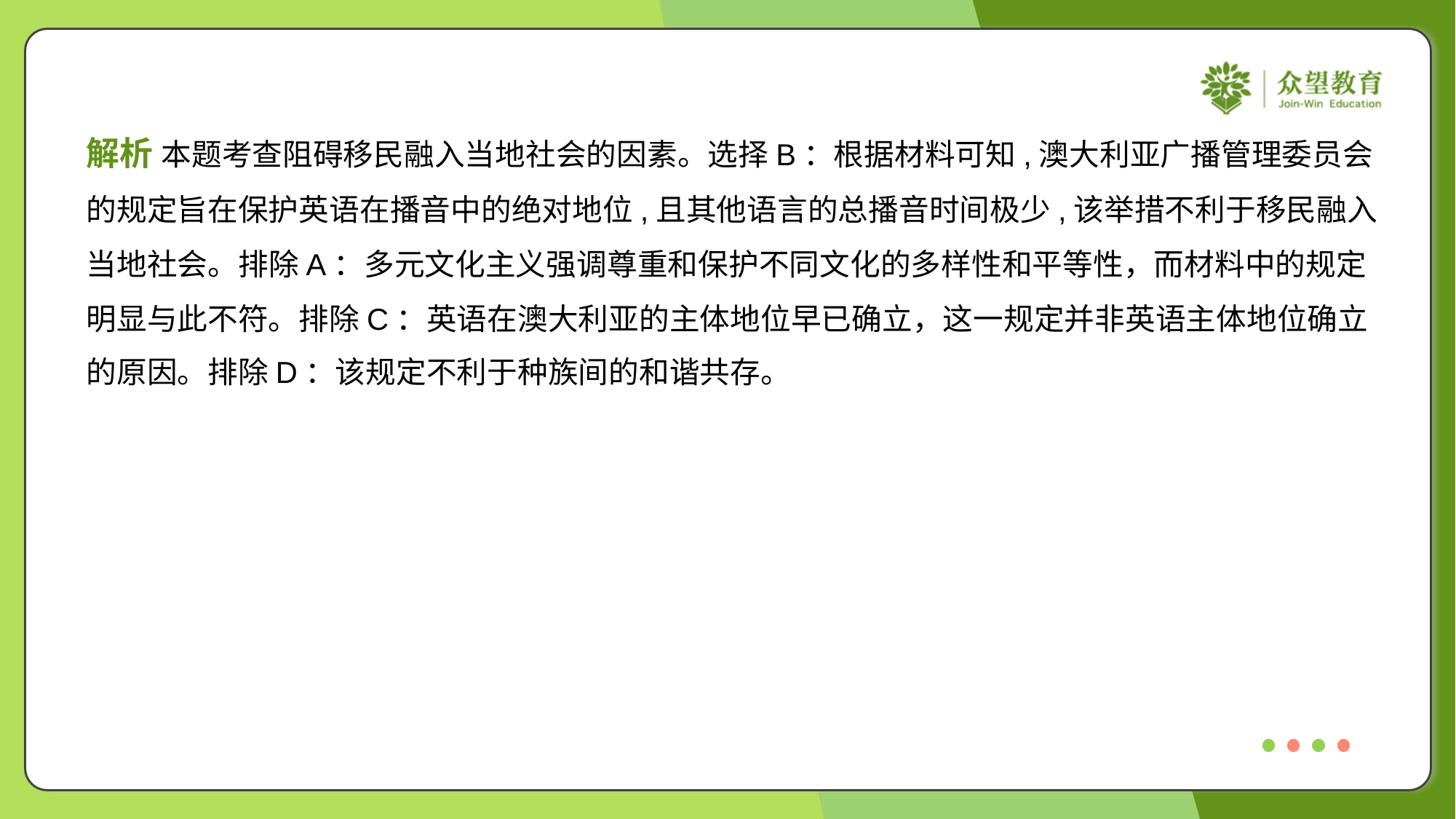

解析 本题考查阻碍移民融入当地社会的因素。选择B：根据材料可知,澳大利亚广播管理委员会
的规定旨在保护英语在播音中的绝对地位,且其他语言的总播音时间极少,该举措不利于移民融入
当地社会。排除A：多元文化主义强调尊重和保护不同文化的多样性和平等性，而材料中的规定
明显与此不符。排除C：英语在澳大利亚的主体地位早已确立，这一规定并非英语主体地位确立
的原因。排除D：该规定不利于种族间的和谐共存。